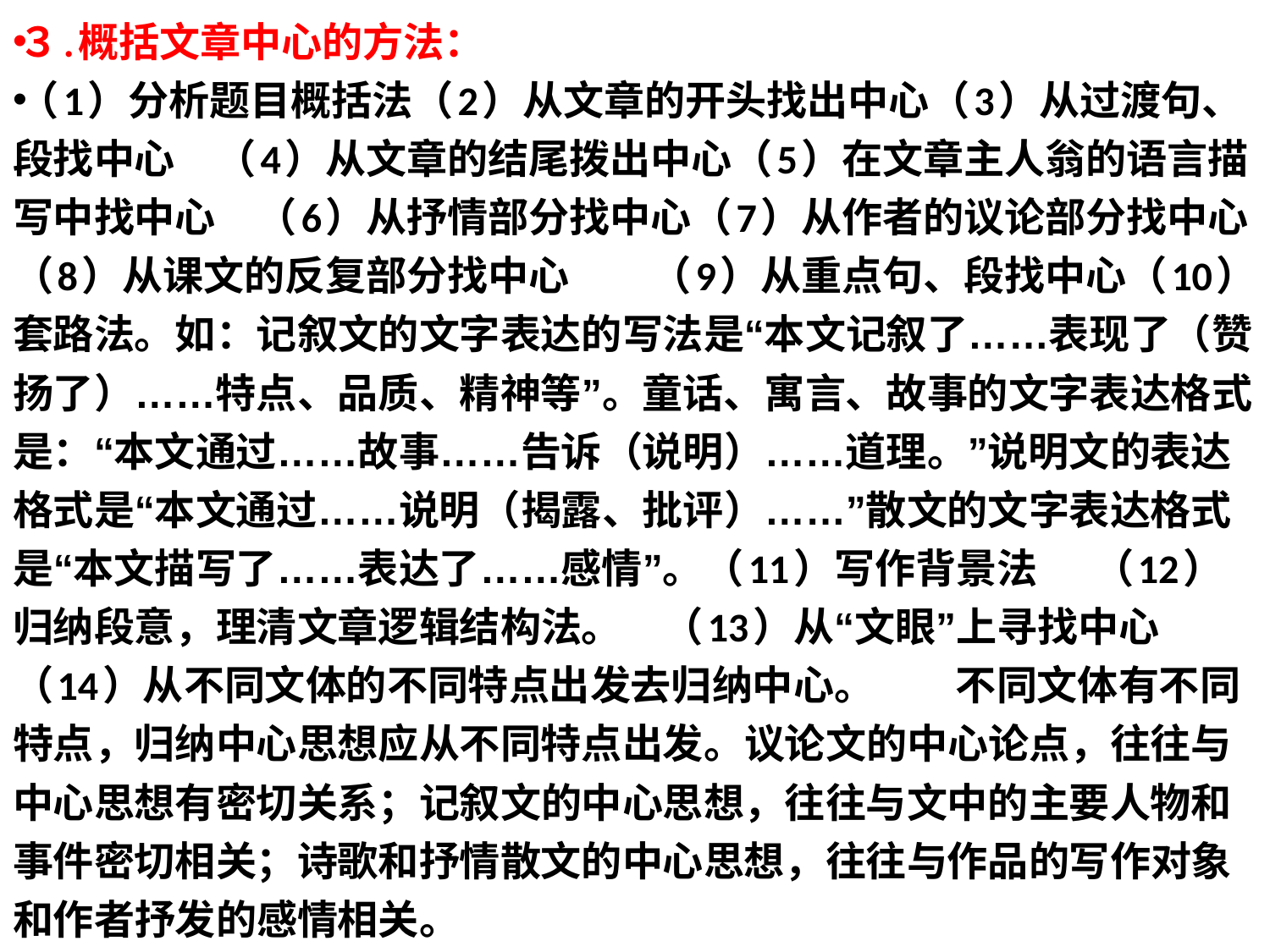

３.概括文章中心的方法：
（1）分析题目概括法（2）从文章的开头找出中心（3）从过渡句、段找中心　（4）从文章的结尾拨出中心（5）在文章主人翁的语言描写中找中心　（6）从抒情部分找中心（7）从作者的议论部分找中心 （8）从课文的反复部分找中心　　（9）从重点句、段找中心（10）套路法。如：记叙文的文字表达的写法是“本文记叙了……表现了（赞扬了）……特点、品质、精神等”。童话、寓言、故事的文字表达格式是：“本文通过……故事……告诉（说明）……道理。”说明文的表达格式是“本文通过……说明（揭露、批评）……”散文的文字表达格式是“本文描写了……表达了……感情”。（11）写作背景法     （12）归纳段意，理清文章逻辑结构法。　（13）从“文眼”上寻找中心（14）从不同文体的不同特点出发去归纳中心。　　不同文体有不同特点，归纳中心思想应从不同特点出发。议论文的中心论点，往往与中心思想有密切关系；记叙文的中心思想，往往与文中的主要人物和事件密切相关；诗歌和抒情散文的中心思想，往往与作品的写作对象和作者抒发的感情相关。

#